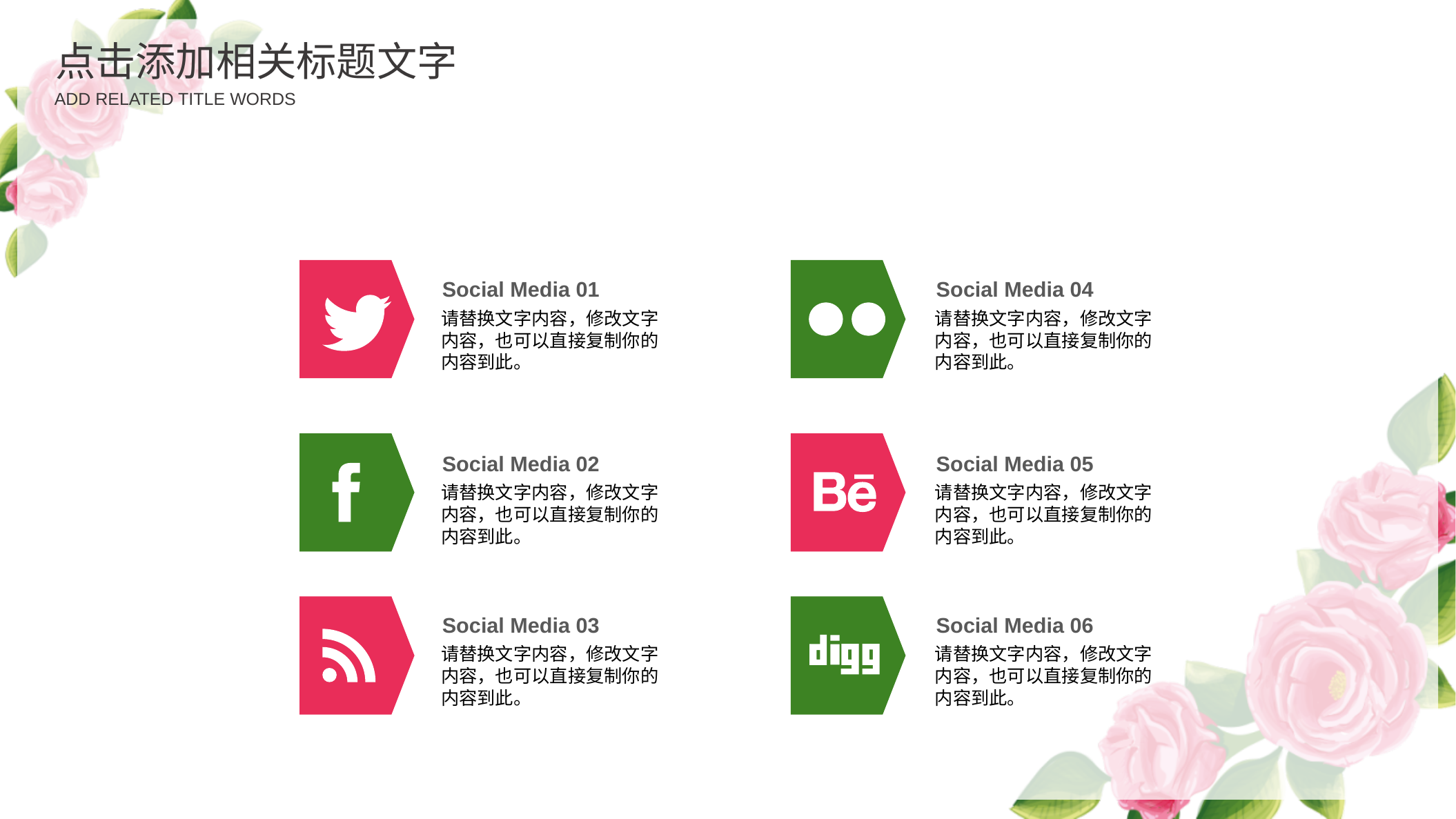

点击添加相关标题文字
ADD RELATED TITLE WORDS

Social Media 01
请替换文字内容，修改文字内容，也可以直接复制你的内容到此。
Social Media 04
请替换文字内容，修改文字内容，也可以直接复制你的内容到此。

Social Media 02
请替换文字内容，修改文字内容，也可以直接复制你的内容到此。
Social Media 05
请替换文字内容，修改文字内容，也可以直接复制你的内容到此。

Social Media 03
请替换文字内容，修改文字内容，也可以直接复制你的内容到此。
Social Media 06
请替换文字内容，修改文字内容，也可以直接复制你的内容到此。